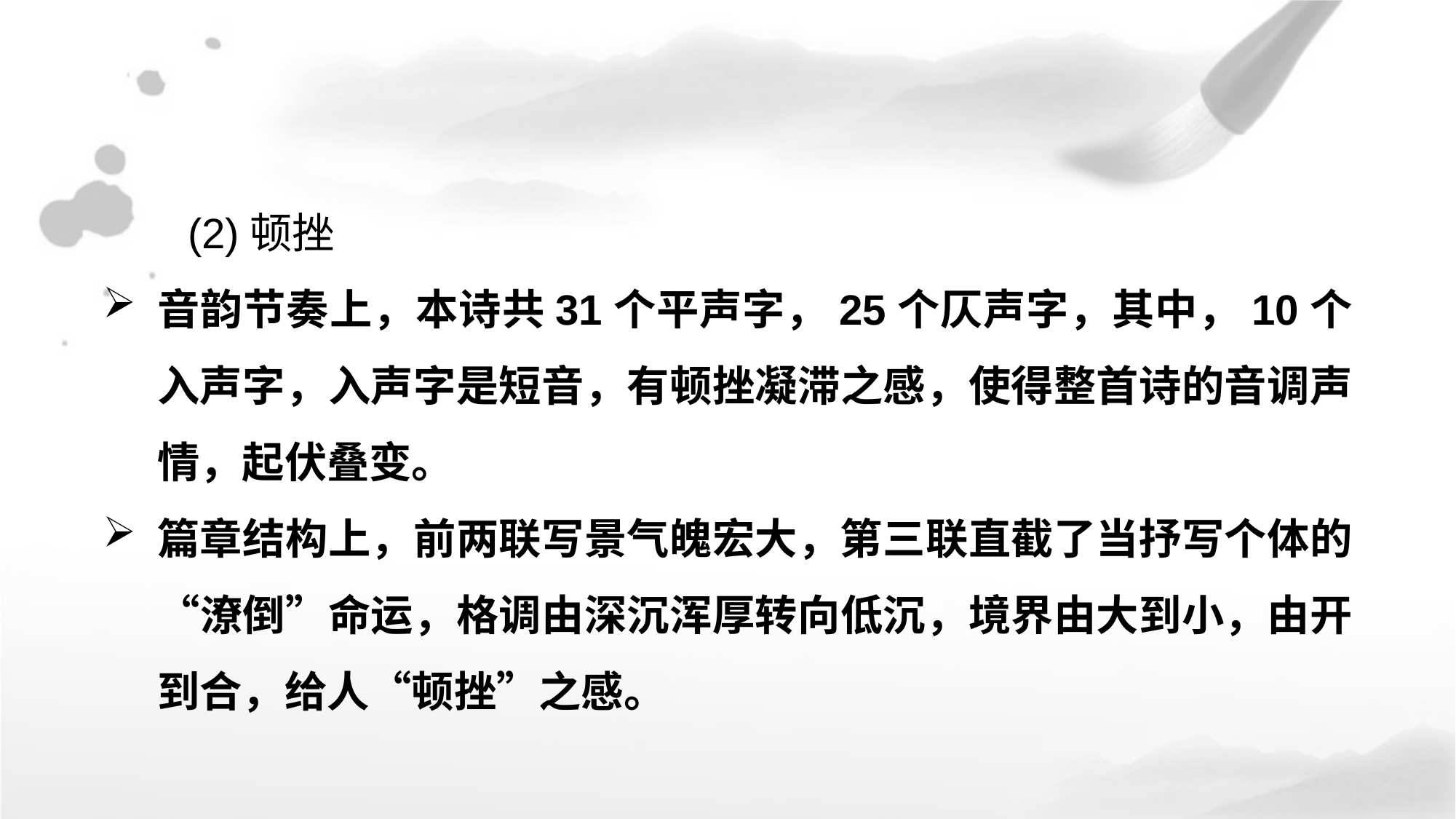

(2)顿挫
音韵节奏上，本诗共31个平声字，25个仄声字，其中，10个入声字，入声字是短音，有顿挫凝滞之感，使得整首诗的音调声情，起伏叠变。
篇章结构上，前两联写景气魄宏大，第三联直截了当抒写个体的“潦倒”命运，格调由深沉浑厚转向低沉，境界由大到小，由开到合，给人“顿挫”之感。